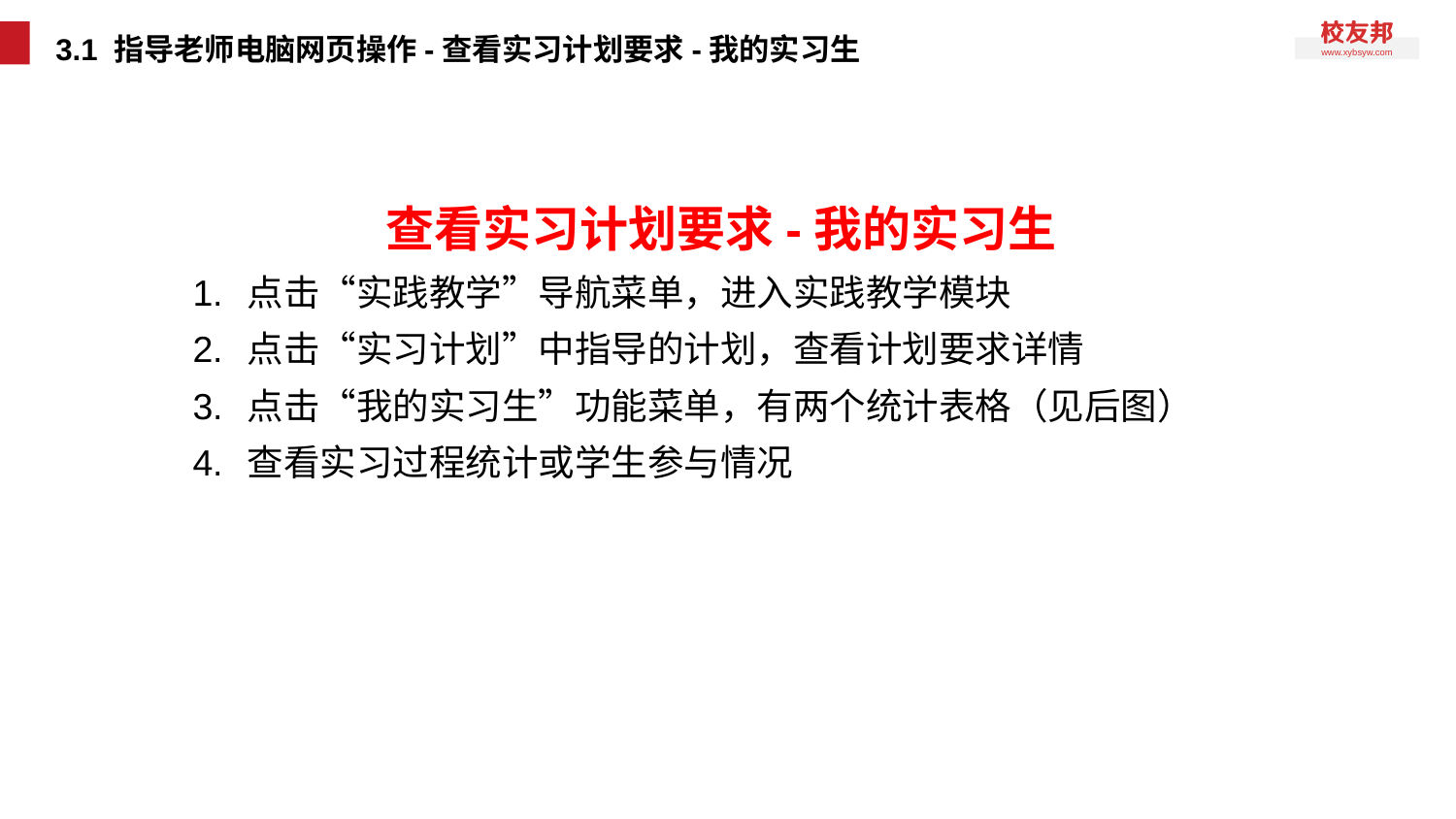

# 3.1 指导老师电脑网页操作-查看实习计划要求-我的实习生
查看实习计划要求-我的实习生
点击“实践教学”导航菜单，进入实践教学模块
点击“实习计划”中指导的计划，查看计划要求详情
点击“我的实习生”功能菜单，有两个统计表格（见后图）
查看实习过程统计或学生参与情况